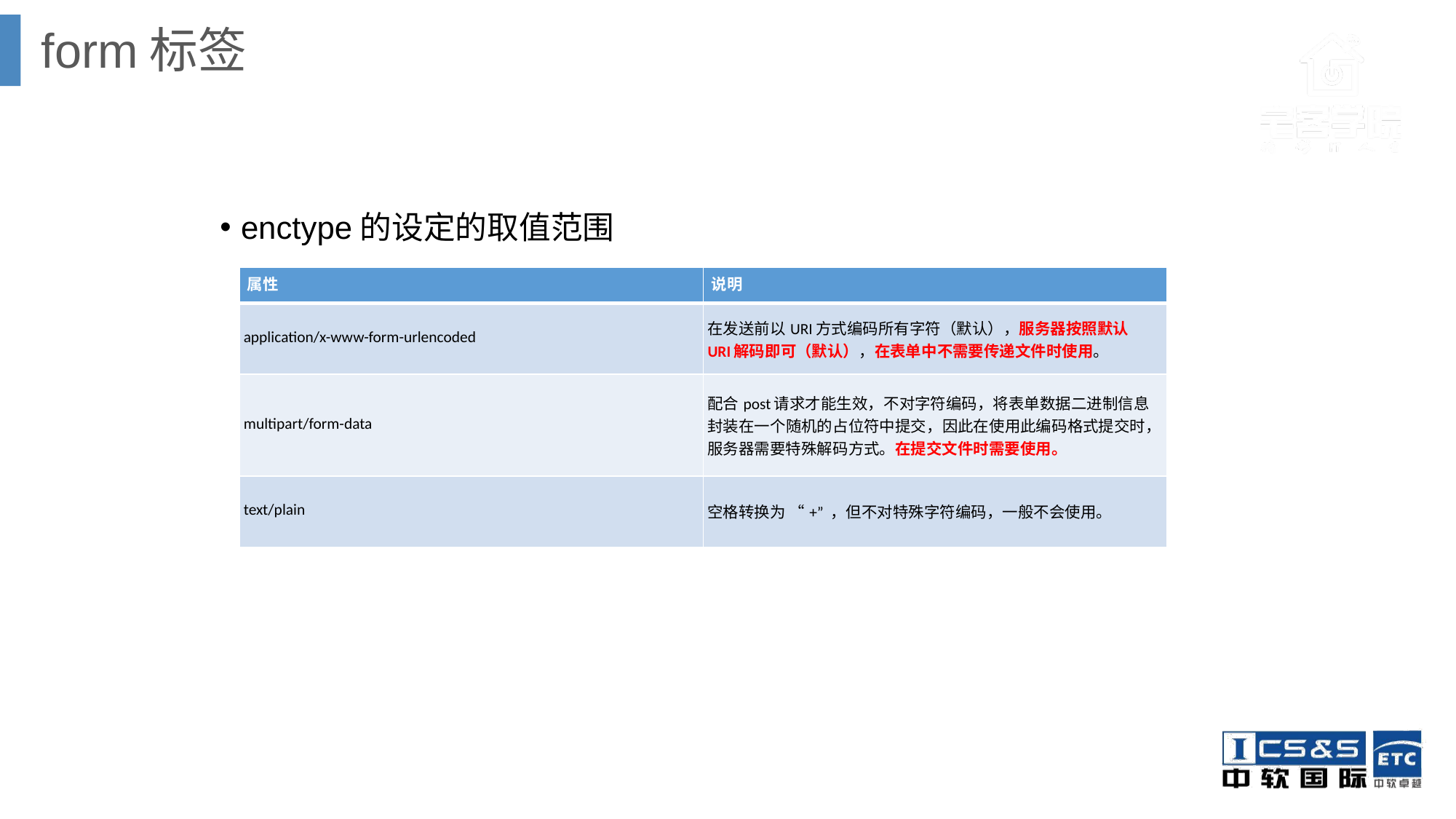

form标签
enctype的设定的取值范围

| 属性 | 说明 |
| --- | --- |
| application/x-www-form-urlencoded | 在发送前以URI方式编码所有字符（默认），服务器按照默认URI解码即可（默认），在表单中不需要传递文件时使用。 |
| multipart/form-data | 配合post请求才能生效，不对字符编码，将表单数据二进制信息封装在一个随机的占位符中提交，因此在使用此编码格式提交时，服务器需要特殊解码方式。在提交文件时需要使用。 |
| text/plain | 空格转换为 “+” ，但不对特殊字符编码，一般不会使用。 |